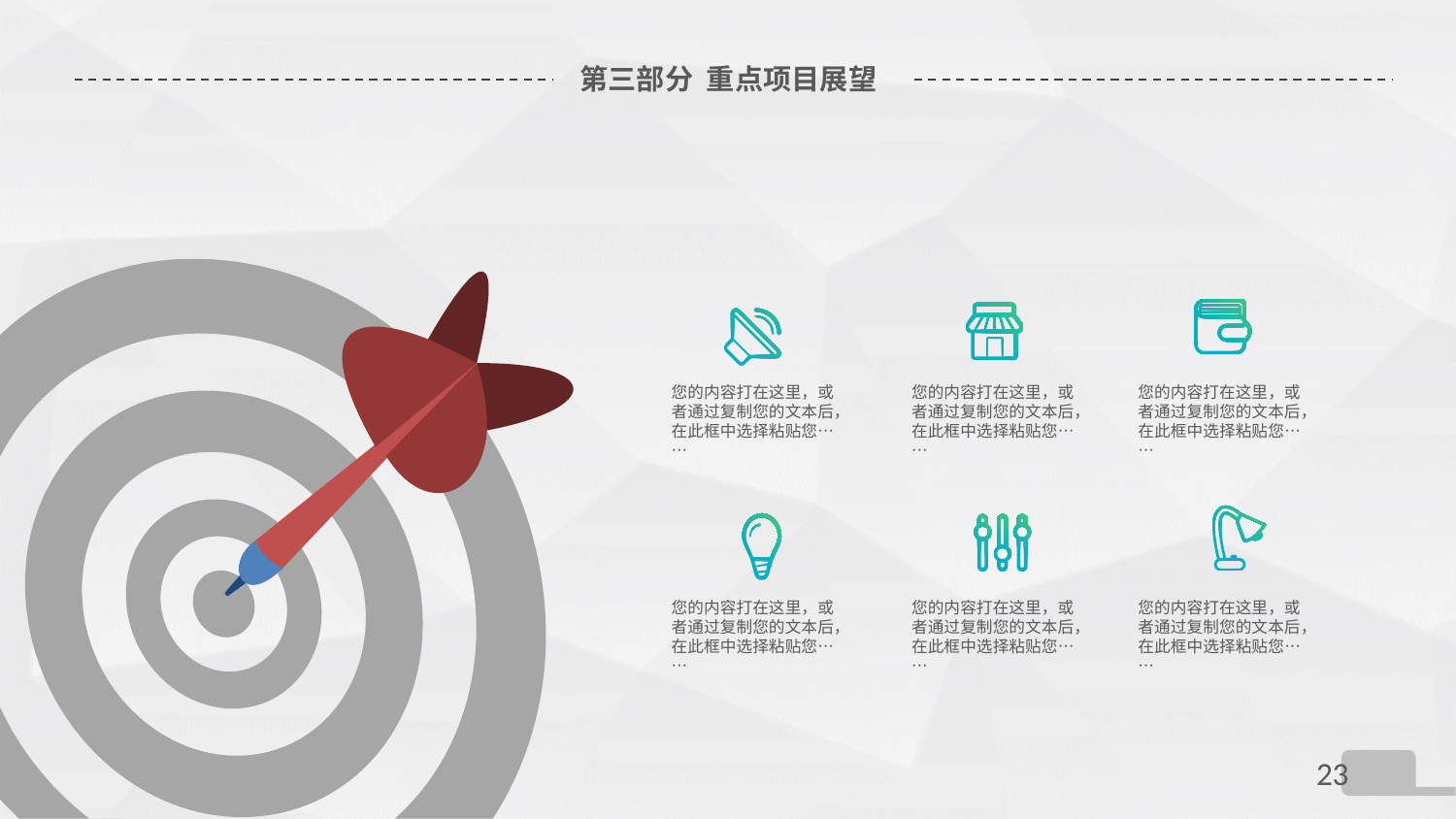

# 第三部分  重点项目展望

您的内容打在这里，或者通过复制您的文本后，在此框中选择粘贴您……
您的内容打在这里，或者通过复制您的文本后，在此框中选择粘贴您……
您的内容打在这里，或者通过复制您的文本后，在此框中选择粘贴您……

您的内容打在这里，或者通过复制您的文本后，在此框中选择粘贴您……
您的内容打在这里，或者通过复制您的文本后，在此框中选择粘贴您……
您的内容打在这里，或者通过复制您的文本后，在此框中选择粘贴您……